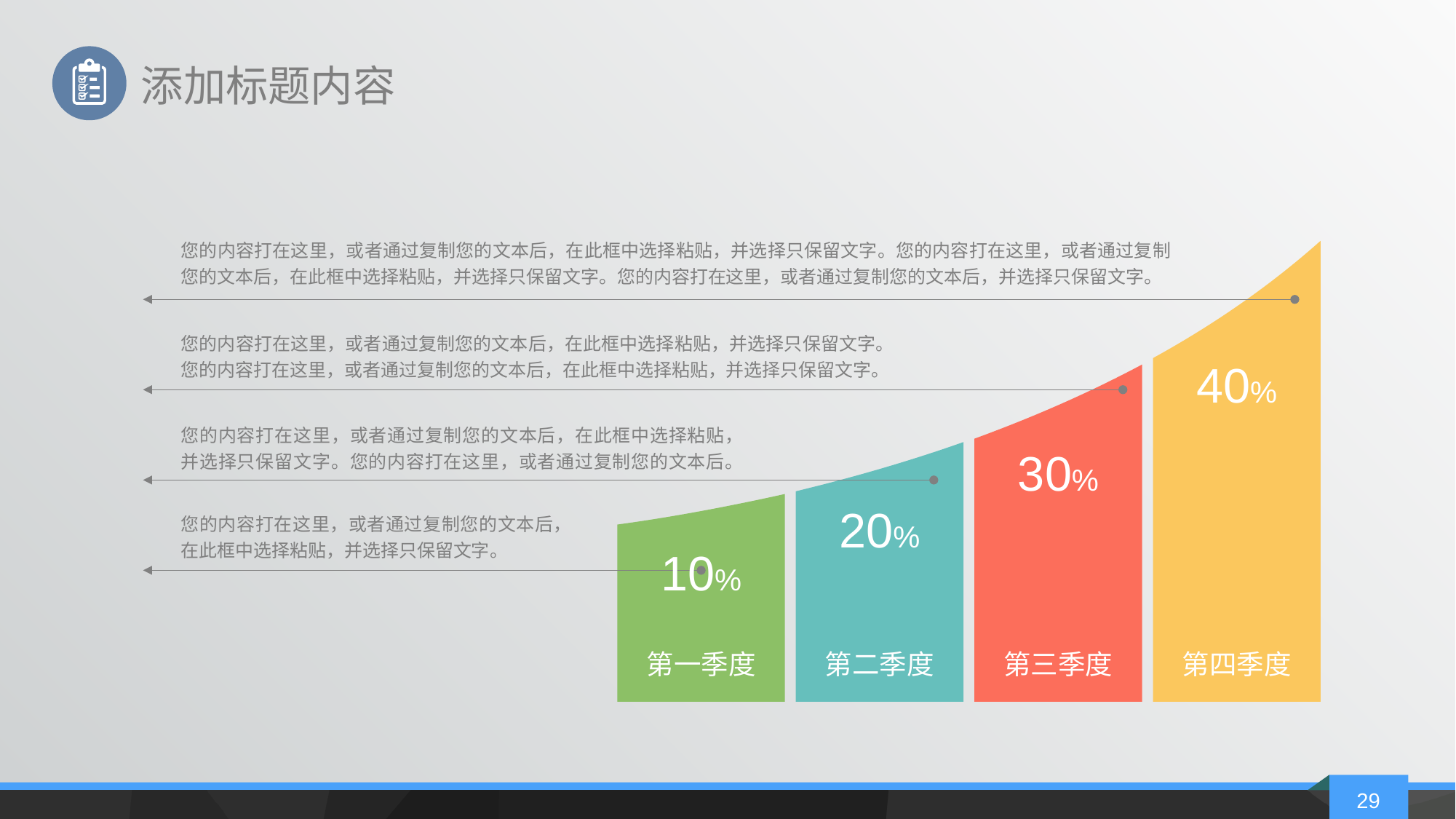

添加标题内容
您的内容打在这里，或者通过复制您的文本后，在此框中选择粘贴，并选择只保留文字。您的内容打在这里，或者通过复制您的文本后，在此框中选择粘贴，并选择只保留文字。您的内容打在这里，或者通过复制您的文本后，并选择只保留文字。
第四季度
您的内容打在这里，或者通过复制您的文本后，在此框中选择粘贴，并选择只保留文字。您的内容打在这里，或者通过复制您的文本后，在此框中选择粘贴，并选择只保留文字。
40%
第三季度
您的内容打在这里，或者通过复制您的文本后，在此框中选择粘贴，并选择只保留文字。您的内容打在这里，或者通过复制您的文本后。
30%
第二季度
第一季度
20%
您的内容打在这里，或者通过复制您的文本后，在此框中选择粘贴，并选择只保留文字。
10%